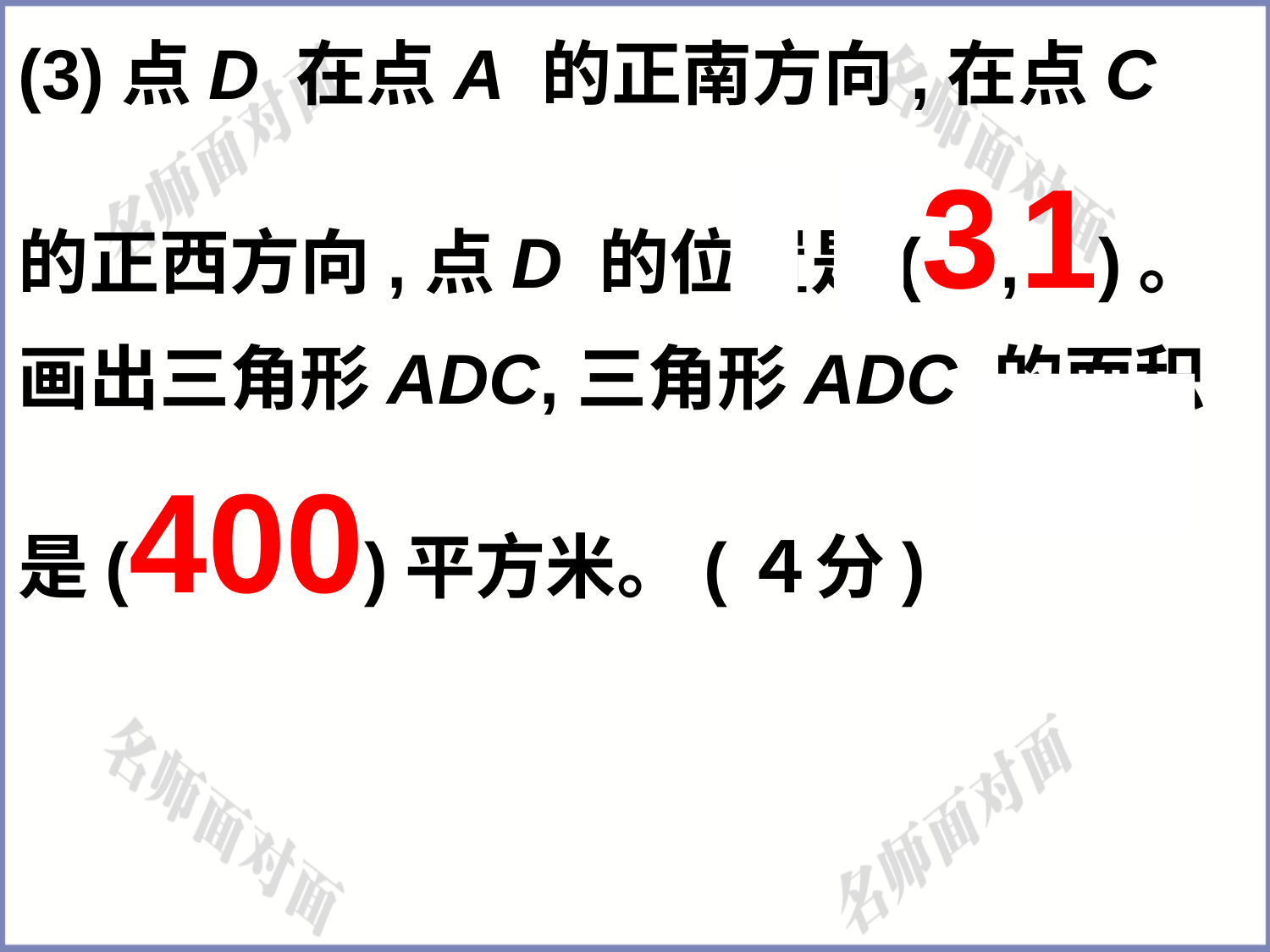

(3)点D 在点A 的正南方向,在点C 的正西方向,点D 的位置是(3,1)。画出三角形ADC,三角形ADC 的面积是(400)平方米。(４分)